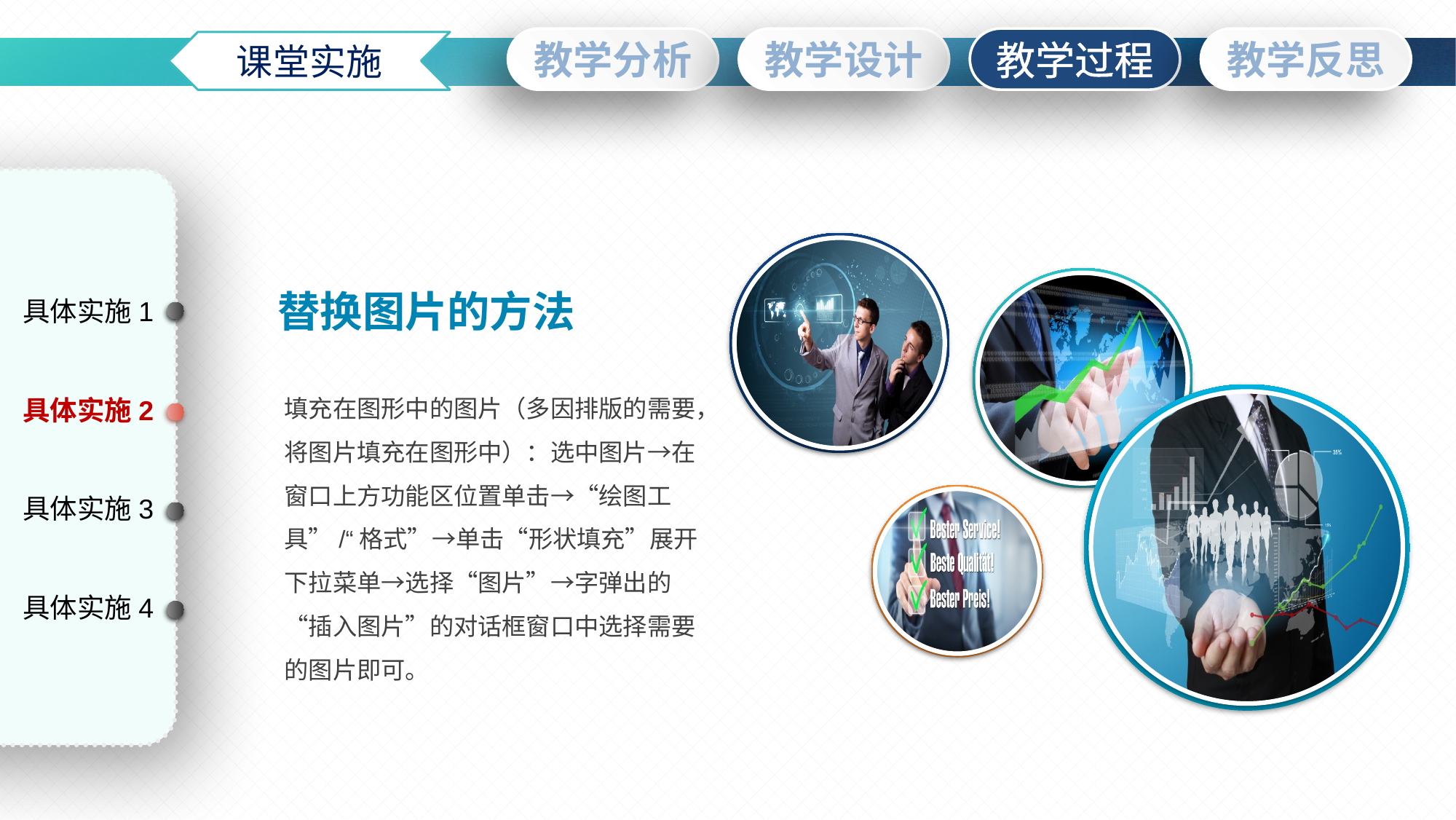

课堂实施

替换图片的方法
具体实施1

填充在图形中的图片（多因排版的需要，将图片填充在图形中）：选中图片→在窗口上方功能区位置单击→“绘图工具”/“格式”→单击“形状填充”展开下拉菜单→选择“图片”→字弹出的“插入图片”的对话框窗口中选择需要的图片即可。

具体实施2

具体实施3

具体实施4